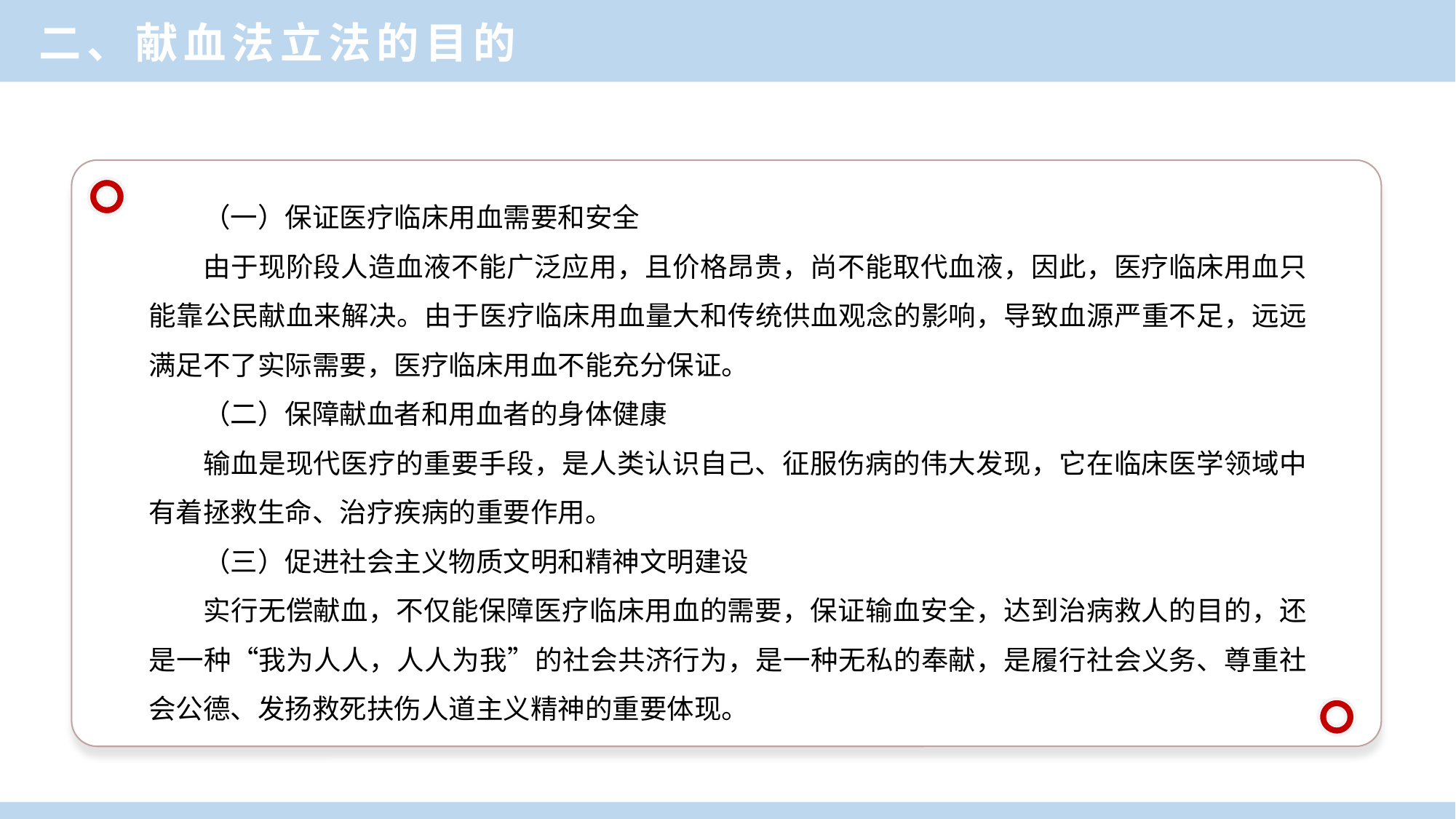

二、献血法立法的目的

（一）保证医疗临床用血需要和安全
由于现阶段人造血液不能广泛应用，且价格昂贵，尚不能取代血液，因此，医疗临床用血只能靠公民献血来解决。由于医疗临床用血量大和传统供血观念的影响，导致血源严重不足，远远满足不了实际需要，医疗临床用血不能充分保证。
（二）保障献血者和用血者的身体健康
输血是现代医疗的重要手段，是人类认识自己、征服伤病的伟大发现，它在临床医学领域中有着拯救生命、治疗疾病的重要作用。
（三）促进社会主义物质文明和精神文明建设
实行无偿献血，不仅能保障医疗临床用血的需要，保证输血安全，达到治病救人的目的，还是一种“我为人人，人人为我”的社会共济行为，是一种无私的奉献，是履行社会义务、尊重社会公德、发扬救死扶伤人道主义精神的重要体现。